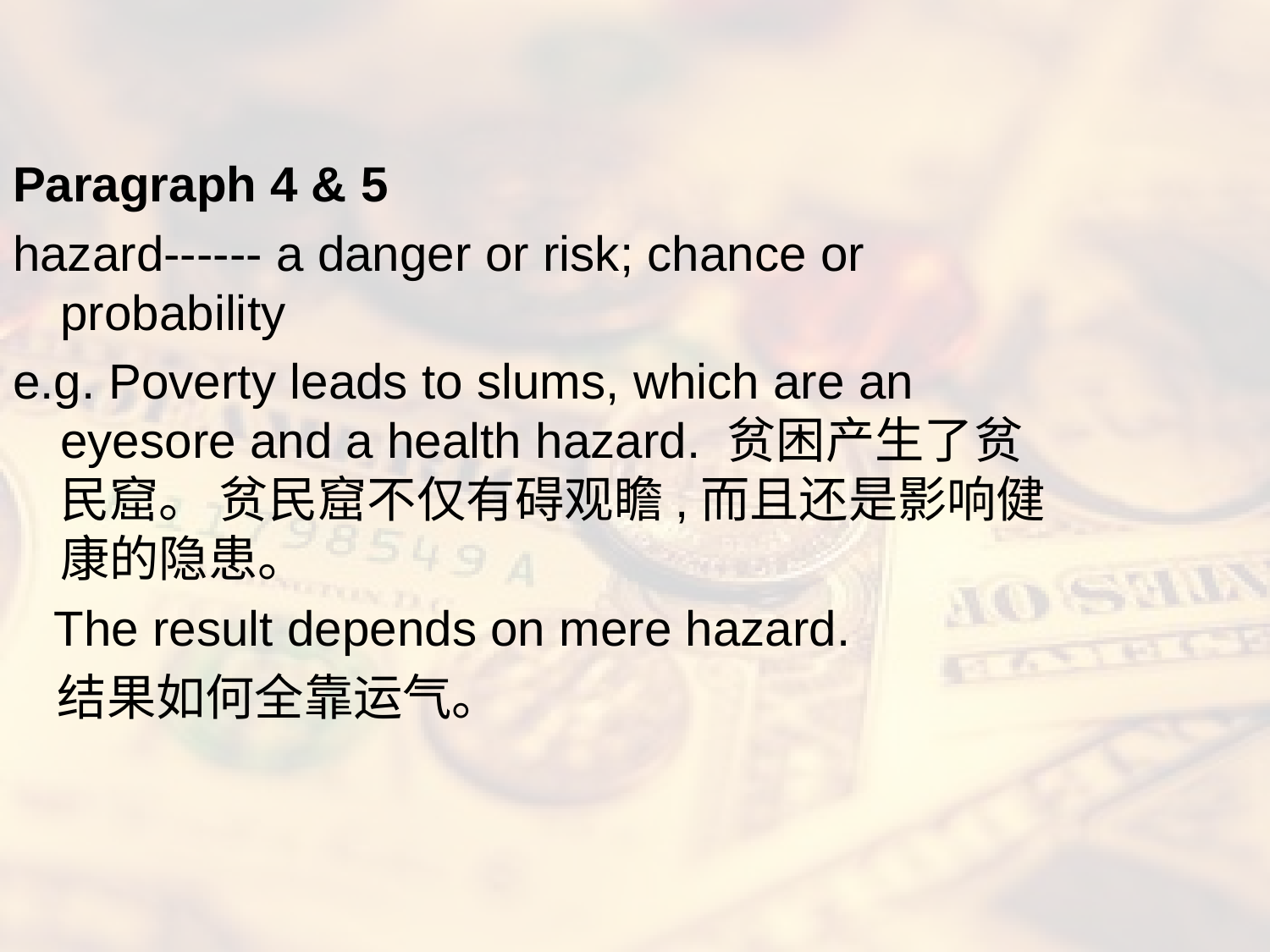

#
Paragraph 4 & 5
hazard------ a danger or risk; chance or probability
e.g. Poverty leads to slums, which are an eyesore and a health hazard. 贫困产生了贫民窟。 贫民窟不仅有碍观瞻,而且还是影响健康的隐患。
   The result depends on mere hazard.
   结果如何全靠运气。